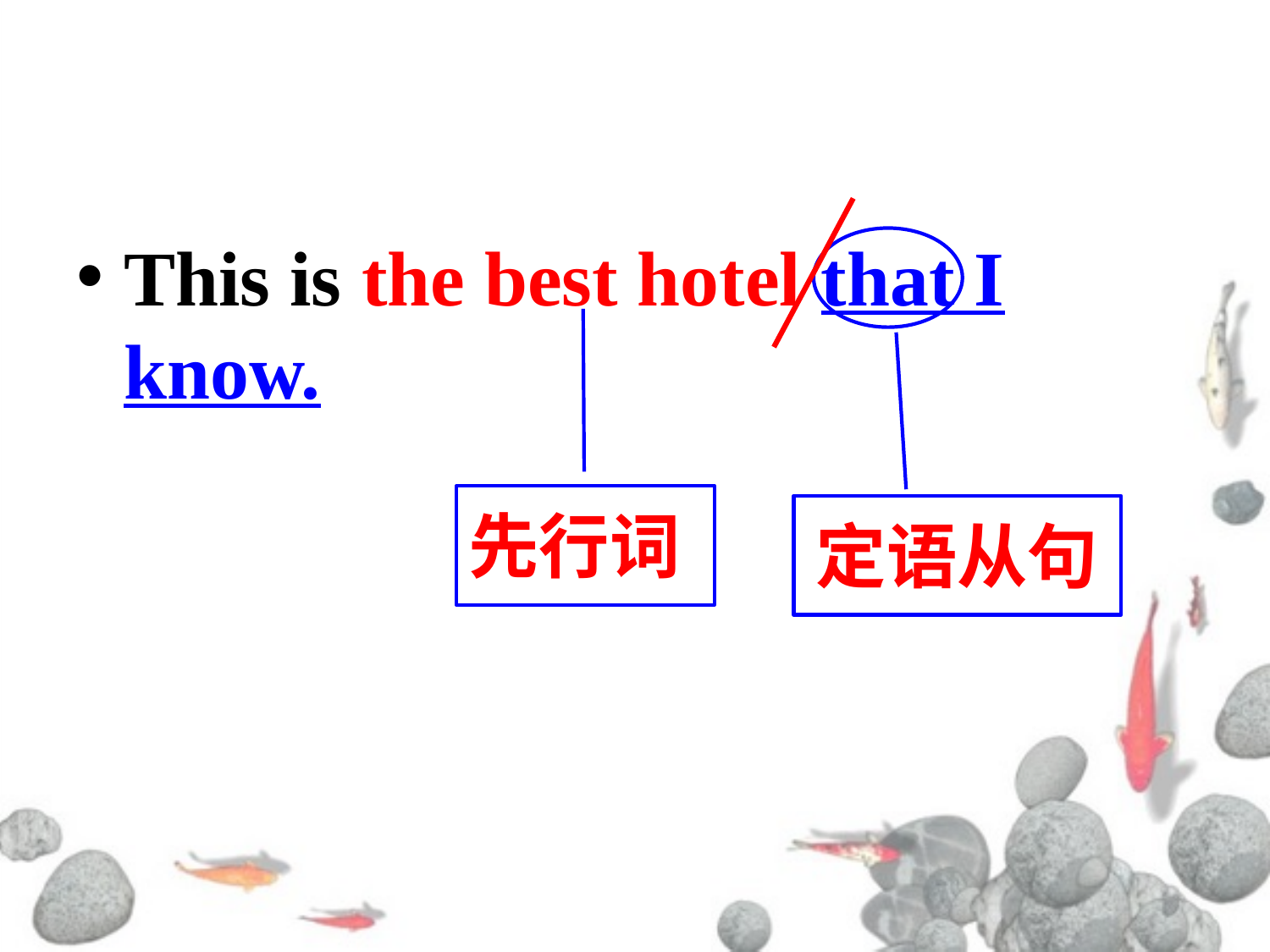

#
This is the best hotel that I know.

先行词

定语从句